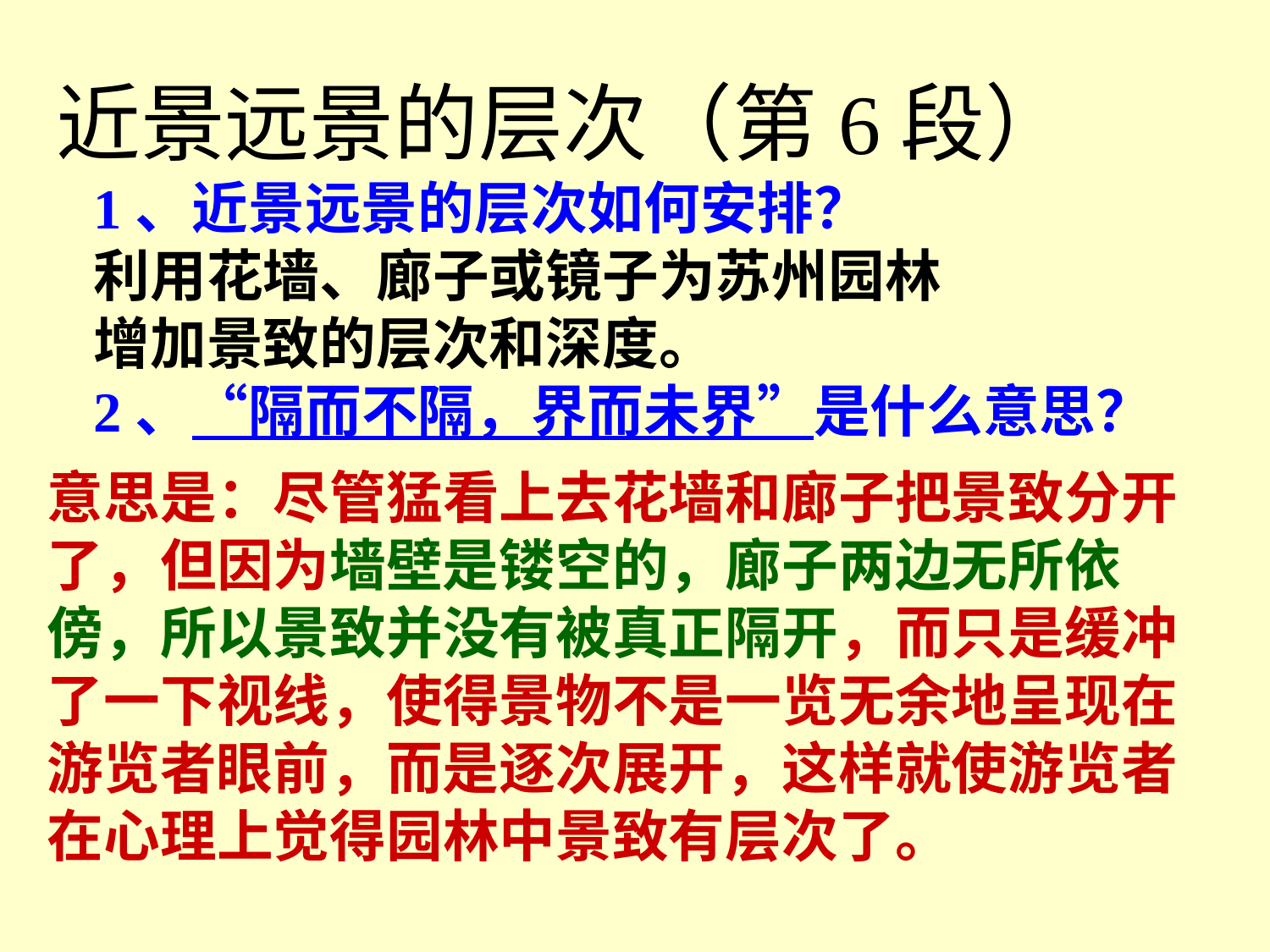

近景远景的层次（第6段）
1、近景远景的层次如何安排？
利用花墙、廊子或镜子为苏州园林
增加景致的层次和深度。
2、“隔而不隔，界而未界”是什么意思？

意思是：尽管猛看上去花墙和廊子把景致分开了，但因为墙壁是镂空的，廊子两边无所依傍，所以景致并没有被真正隔开，而只是缓冲了一下视线，使得景物不是一览无余地呈现在游览者眼前，而是逐次展开，这样就使游览者在心理上觉得园林中景致有层次了。